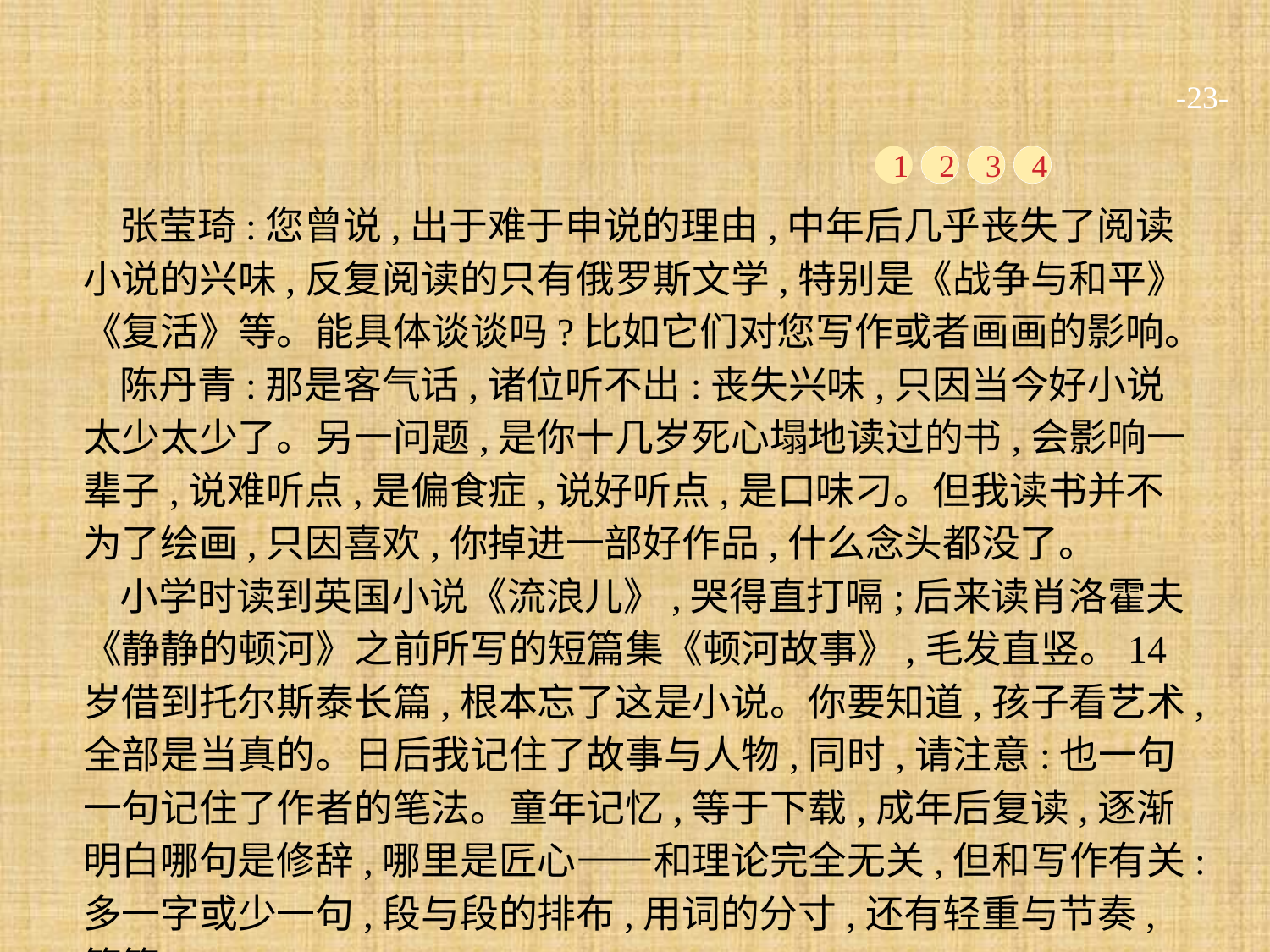

-23-
1
2
3
4
张莹琦:您曾说,出于难于申说的理由,中年后几乎丧失了阅读小说的兴味,反复阅读的只有俄罗斯文学,特别是《战争与和平》《复活》等。能具体谈谈吗?比如它们对您写作或者画画的影响。
陈丹青:那是客气话,诸位听不出:丧失兴味,只因当今好小说太少太少了。另一问题,是你十几岁死心塌地读过的书,会影响一辈子,说难听点,是偏食症,说好听点,是口味刁。但我读书并不为了绘画,只因喜欢,你掉进一部好作品,什么念头都没了。
小学时读到英国小说《流浪儿》,哭得直打嗝;后来读肖洛霍夫《静静的顿河》之前所写的短篇集《顿河故事》,毛发直竖。14岁借到托尔斯泰长篇,根本忘了这是小说。你要知道,孩子看艺术,全部是当真的。日后我记住了故事与人物,同时,请注意:也一句一句记住了作者的笔法。童年记忆,等于下载,成年后复读,逐渐明白哪句是修辞,哪里是匠心——和理论完全无关,但和写作有关:多一字或少一句,段与段的排布,用词的分寸,还有轻重与节奏,等等。